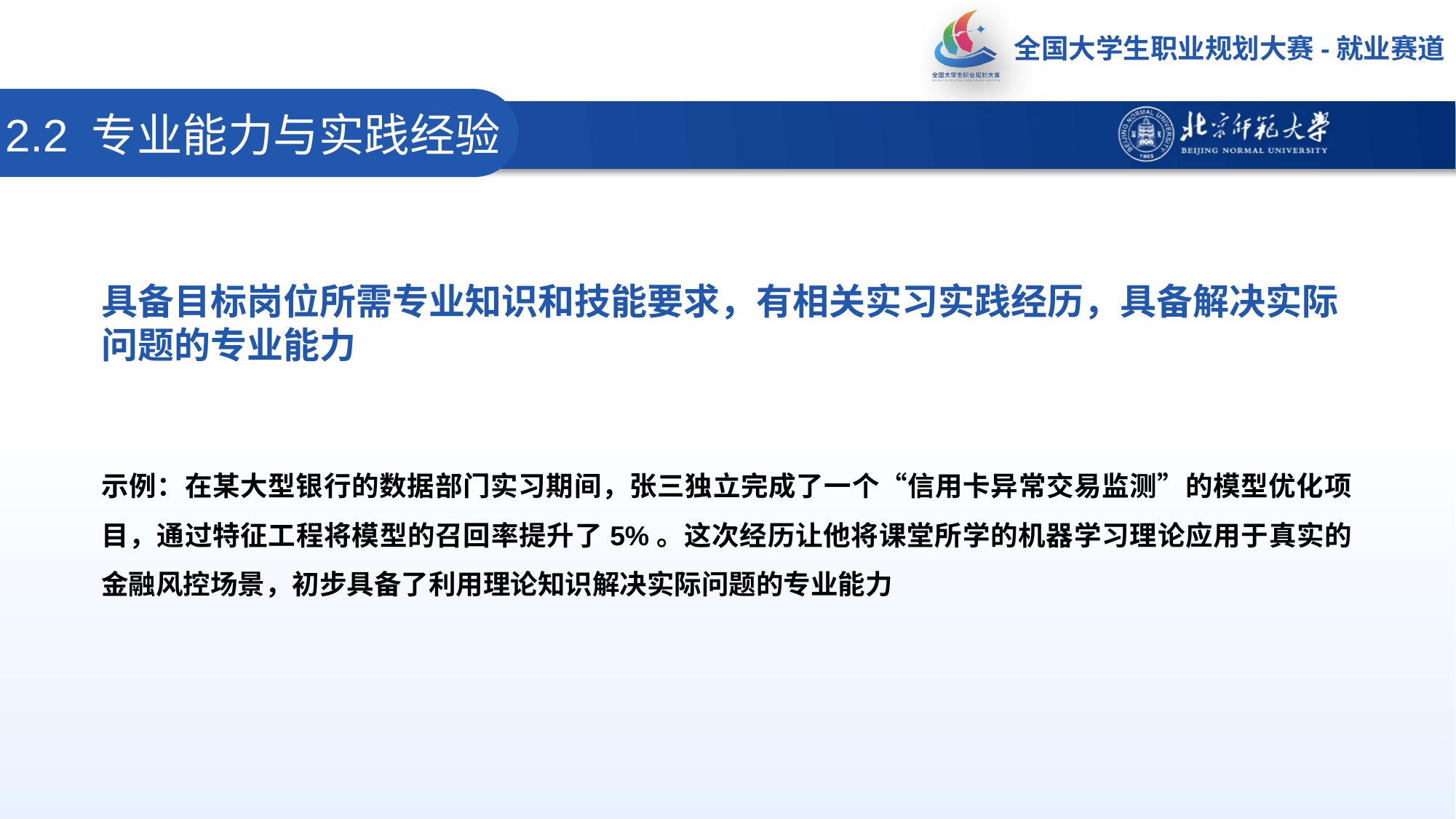

2.2 专业能力与实践经验
具备目标岗位所需专业知识和技能要求，有相关实习实践经历，具备解决实际问题的专业能力
示例：在某大型银行的数据部门实习期间，张三独立完成了一个“信用卡异常交易监测”的模型优化项目，通过特征工程将模型的召回率提升了5%。这次经历让他将课堂所学的机器学习理论应用于真实的金融风控场景，初步具备了利用理论知识解决实际问题的专业能力